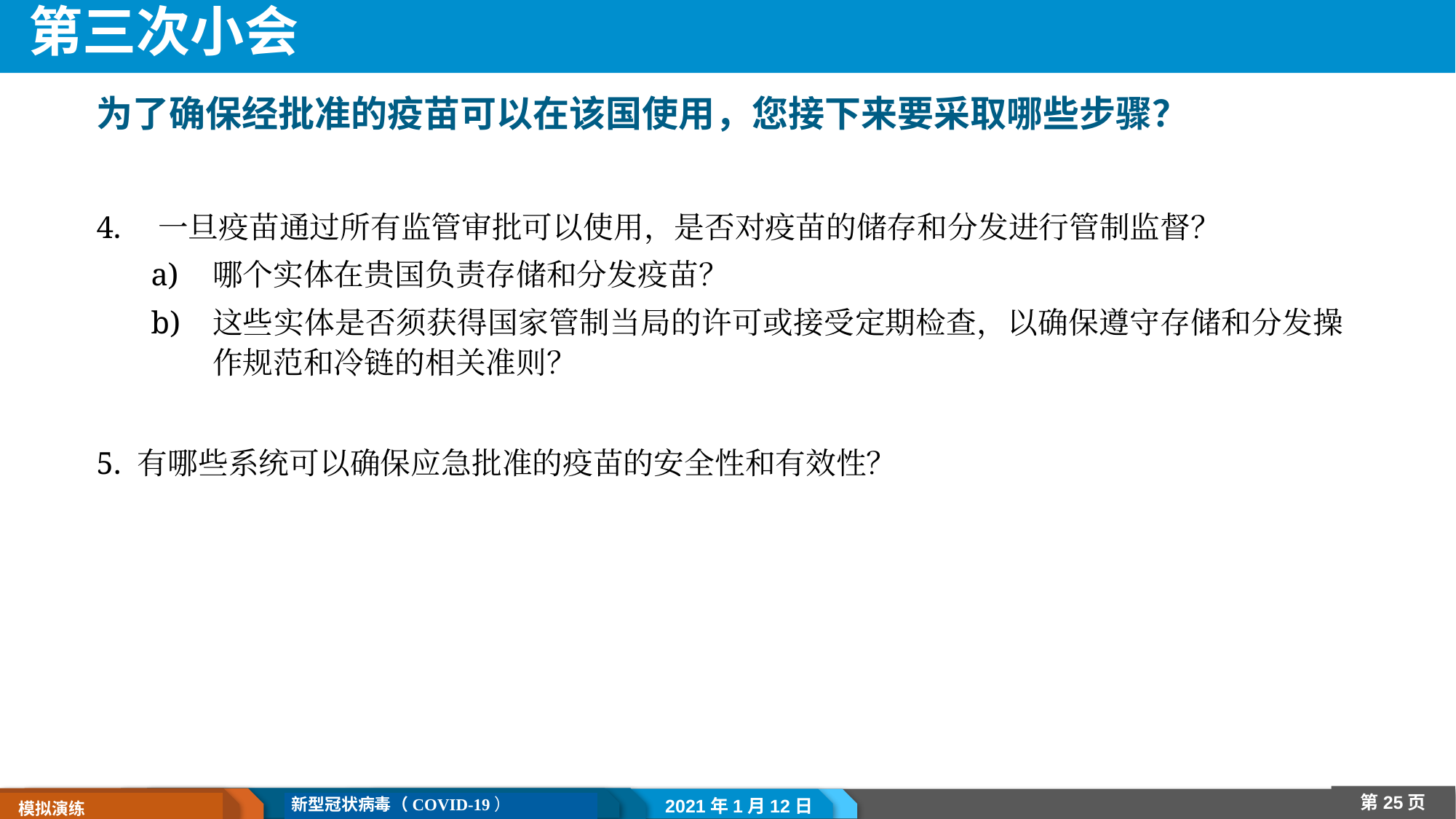

# 第三次小会
为了确保经批准的疫苗可以在该国使用，您接下来要采取哪些步骤？

一旦疫苗通过所有监管审批可以使用，是否对疫苗的储存和分发进行管制监督？
哪个实体在贵国负责存储和分发疫苗？
这些实体是否须获得国家管制当局的许可或接受定期检查，以确保遵守存储和分发操作规范和冷链的相关准则？

有哪些系统可以确保应急批准的疫苗的安全性和有效性？
2021年1月12日
第25页
新型冠状病毒（COVID-19）
  模拟演练